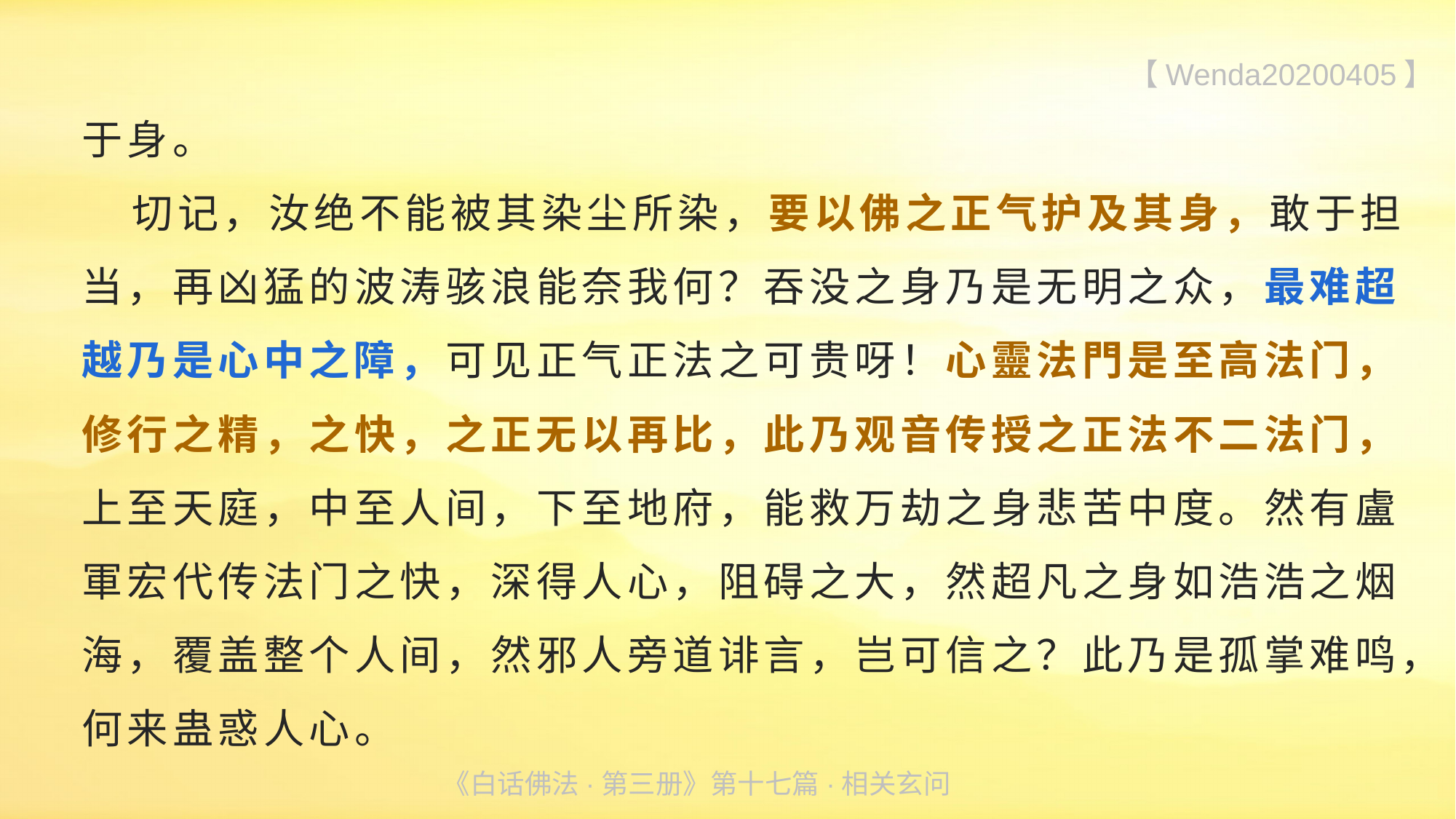

【Wenda20200405】
于身。
   切记，汝绝不能被其染尘所染，要以佛之正气护及其身，敢于担当，再凶猛的波涛骇浪能奈我何？吞没之身乃是无明之众，最难超越乃是心中之障，可见正气正法之可贵呀！心靈法門是至高法门，修行之精，之快，之正无以再比，此乃观音传授之正法不二法门，上至天庭，中至人间，下至地府，能救万劫之身悲苦中度。然有盧軍宏代传法门之快，深得人心，阻碍之大，然超凡之身如浩浩之烟海，覆盖整个人间，然邪人旁道诽言，岂可信之？此乃是孤掌难鸣，何来蛊惑人心。
《白话佛法·第三册》第十七篇·相关玄问